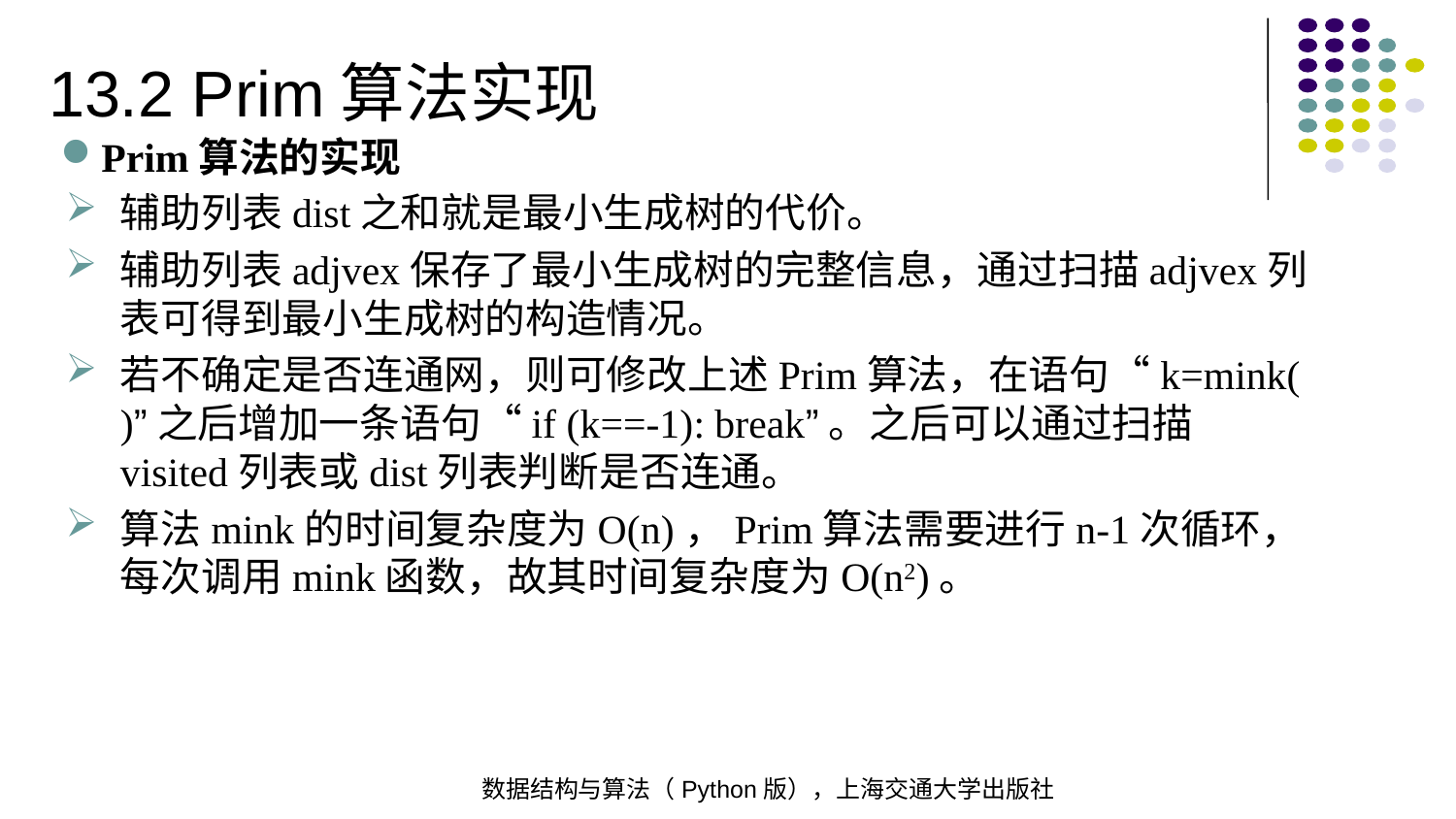

13.2 Prim算法实现
Prim算法的实现
辅助列表dist之和就是最小生成树的代价。
辅助列表adjvex保存了最小生成树的完整信息，通过扫描adjvex列表可得到最小生成树的构造情况。
若不确定是否连通网，则可修改上述Prim算法，在语句“k=mink( )”之后增加一条语句“if (k==-1): break”。之后可以通过扫描visited列表或dist列表判断是否连通。
算法mink的时间复杂度为O(n)，Prim算法需要进行n-1次循环，每次调用mink函数，故其时间复杂度为O(n2)。